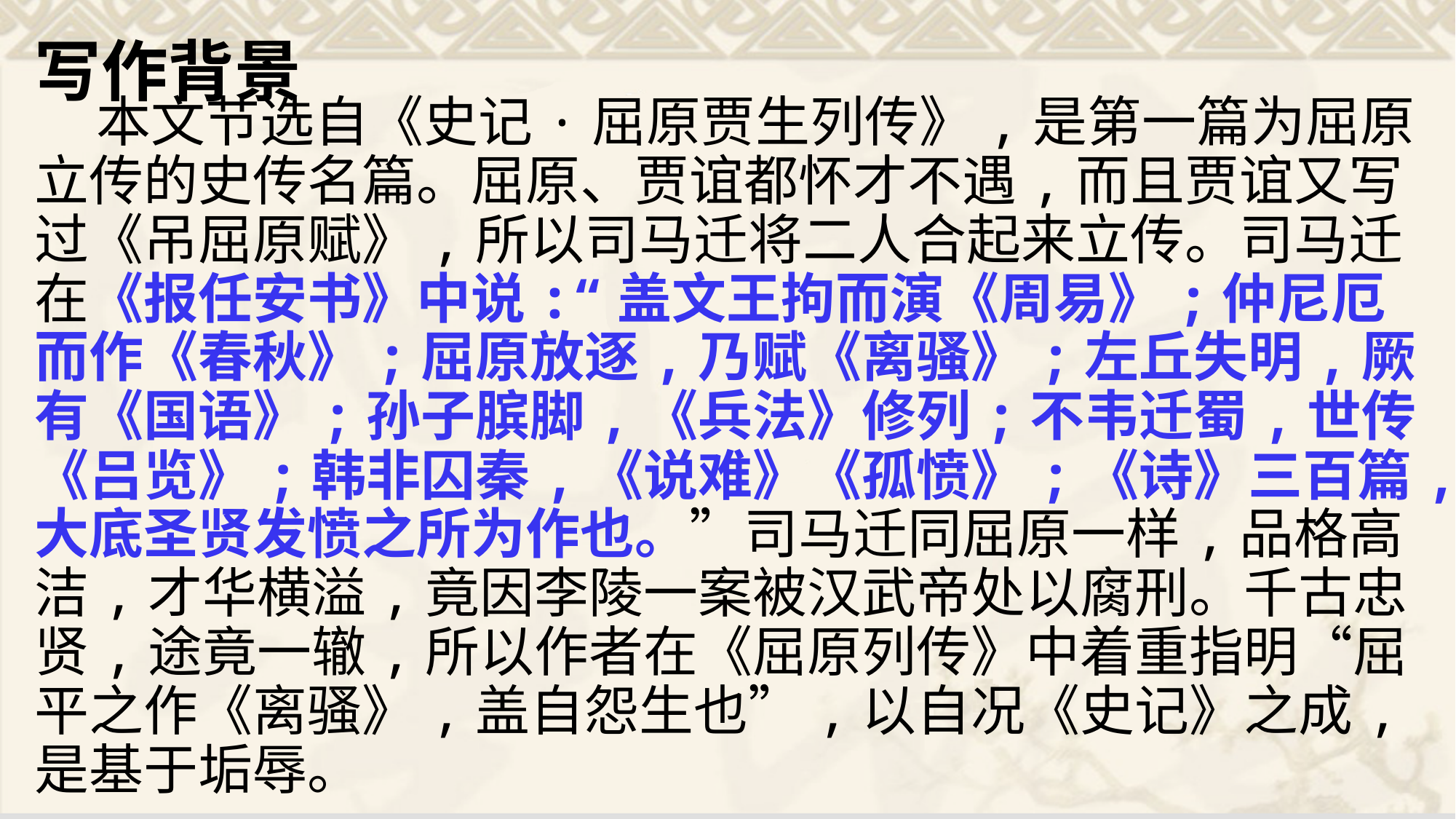

写作背景
    本文节选自《史记·屈原贾生列传》,是第一篇为屈原立传的史传名篇。屈原、贾谊都怀才不遇,而且贾谊又写过《吊屈原赋》,所以司马迁将二人合起来立传。司马迁在《报任安书》中说:“盖文王拘而演《周易》;仲尼厄而作《春秋》;屈原放逐,乃赋《离骚》;左丘失明,厥有《国语》;孙子膑脚,《兵法》修列;不韦迁蜀,世传《吕览》;韩非囚秦,《说难》《孤愤》;《诗》三百篇,大底圣贤发愤之所为作也。”司马迁同屈原一样,品格高洁,才华横溢,竟因李陵一案被汉武帝处以腐刑。千古忠贤,途竟一辙,所以作者在《屈原列传》中着重指明“屈平之作《离骚》,盖自怨生也”,以自况《史记》之成,是基于垢辱。